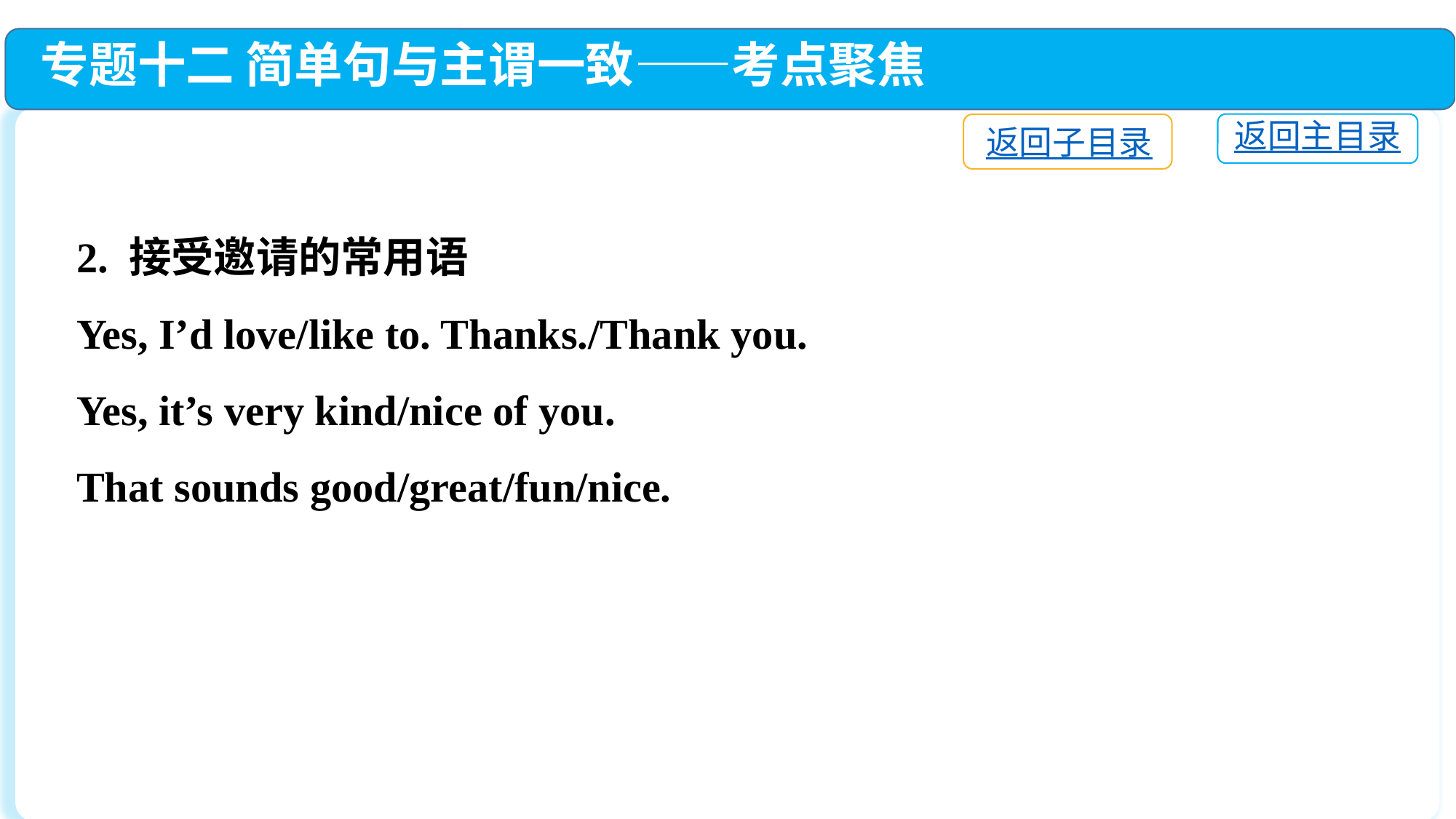

专题十二 简单句与主谓一致——考点聚焦

返回主目录

返回子目录
2. 接受邀请的常用语
Yes, I’d love/like to. Thanks./Thank you.
Yes, it’s very kind/nice of you.
That sounds good/great/fun/nice.